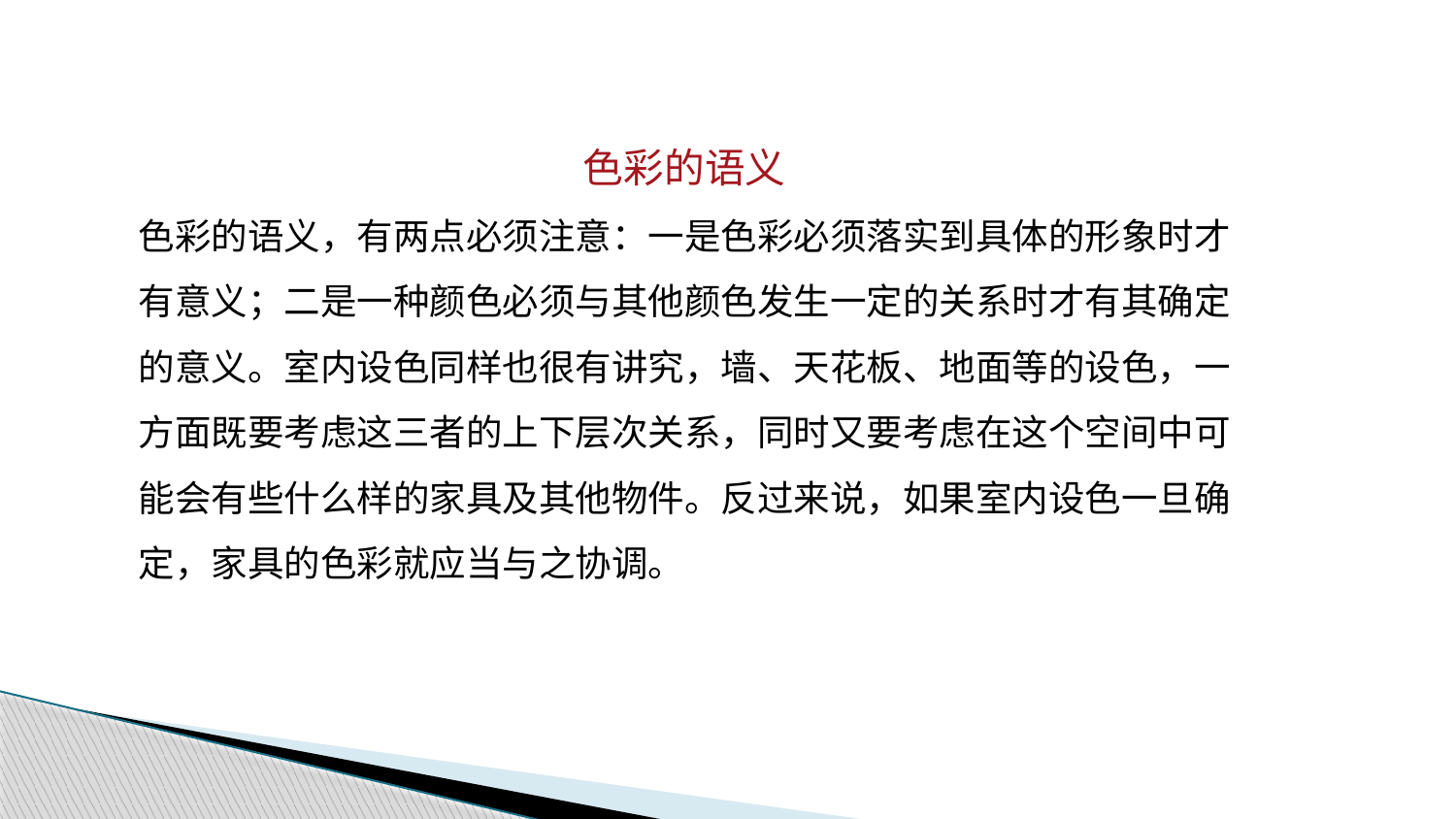

色彩的语义
色彩的语义，有两点必须注意：一是色彩必须落实到具体的形象时才有意义；二是一种颜色必须与其他颜色发生一定的关系时才有其确定的意义。室内设色同样也很有讲究，墙、天花板、地面等的设色，一方面既要考虑这三者的上下层次关系，同时又要考虑在这个空间中可能会有些什么样的家具及其他物件。反过来说，如果室内设色一旦确定，家具的色彩就应当与之协调。